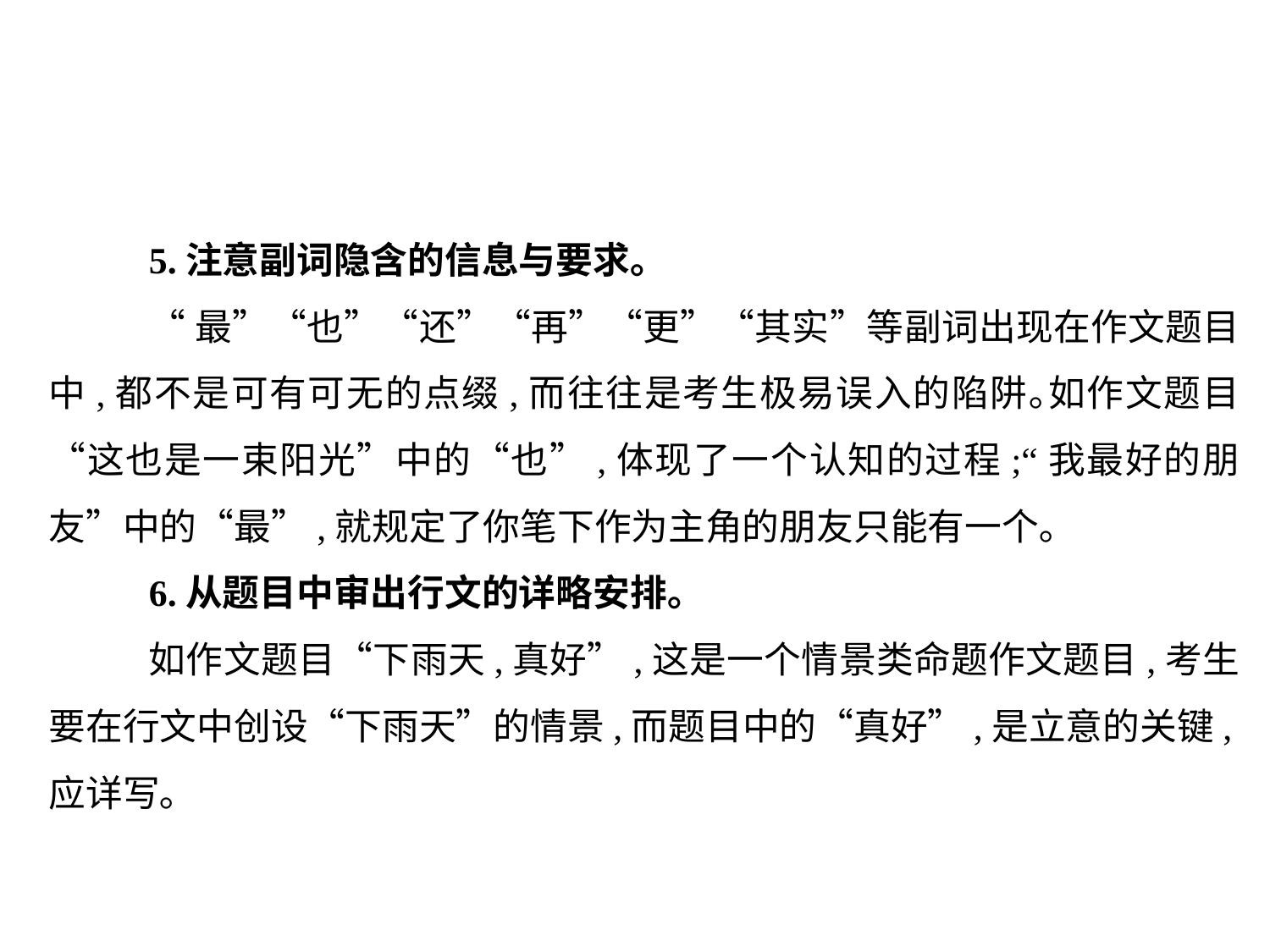

5.注意副词隐含的信息与要求｡
“最”“也”“还”“再”“更”“其实”等副词出现在作文题目中,都不是可有可无的点缀,而往往是考生极易误入的陷阱｡如作文题目“这也是一束阳光”中的“也”,体现了一个认知的过程;“我最好的朋友”中的“最”,就规定了你笔下作为主角的朋友只能有一个｡
6.从题目中审出行文的详略安排｡
如作文题目“下雨天,真好”,这是一个情景类命题作文题目,考生要在行文中创设“下雨天”的情景,而题目中的“真好”,是立意的关键,应详写｡